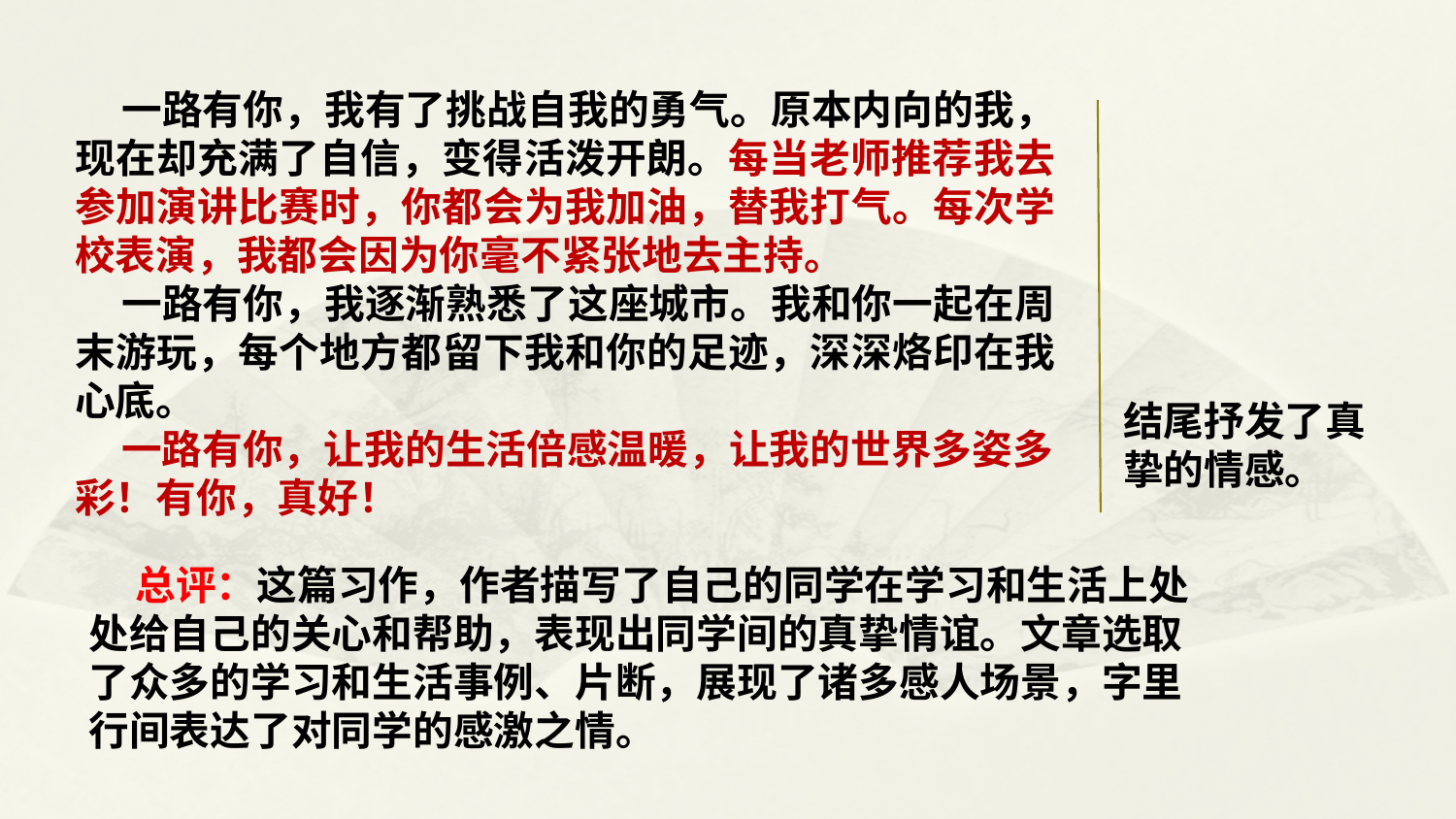

一路有你，我有了挑战自我的勇气。原本内向的我，现在却充满了自信，变得活泼开朗。每当老师推荐我去参加演讲比赛时，你都会为我加油，替我打气。每次学校表演，我都会因为你毫不紧张地去主持。
    一路有你，我逐渐熟悉了这座城市。我和你一起在周末游玩，每个地方都留下我和你的足迹，深深烙印在我心底。
    一路有你，让我的生活倍感温暖，让我的世界多姿多彩！有你，真好！

结尾抒发了真挚的情感。

    总评：这篇习作，作者描写了自己的同学在学习和生活上处处给自己的关心和帮助，表现出同学间的真挚情谊。文章选取了众多的学习和生活事例、片断，展现了诸多感人场景，字里行间表达了对同学的感激之情。